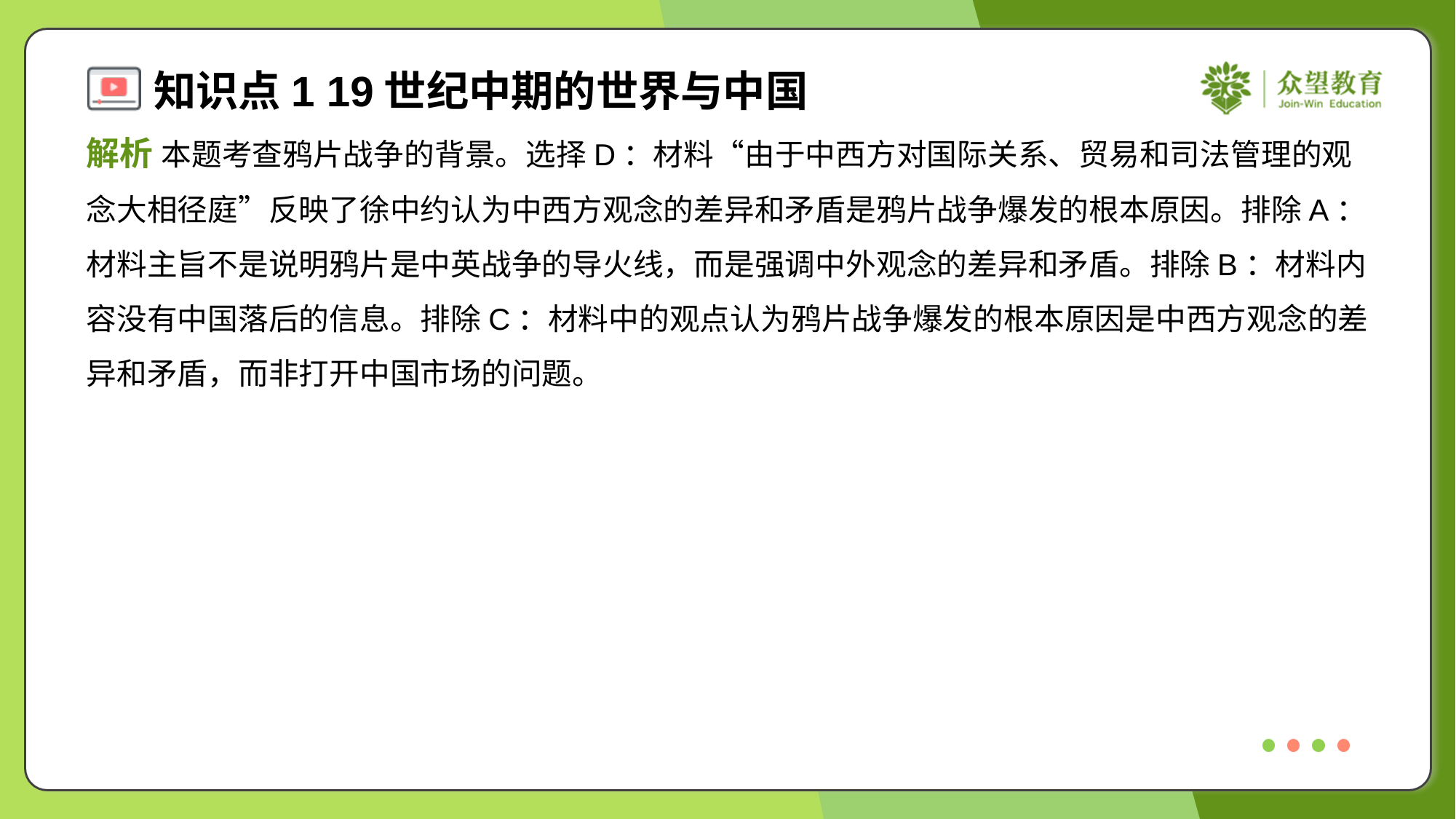

解析 本题考查鸦片战争的背景。选择D：材料“由于中西方对国际关系、贸易和司法管理的观
念大相径庭”反映了徐中约认为中西方观念的差异和矛盾是鸦片战争爆发的根本原因。排除A：
材料主旨不是说明鸦片是中英战争的导火线，而是强调中外观念的差异和矛盾。排除B：材料内
容没有中国落后的信息。排除C：材料中的观点认为鸦片战争爆发的根本原因是中西方观念的差
异和矛盾，而非打开中国市场的问题。